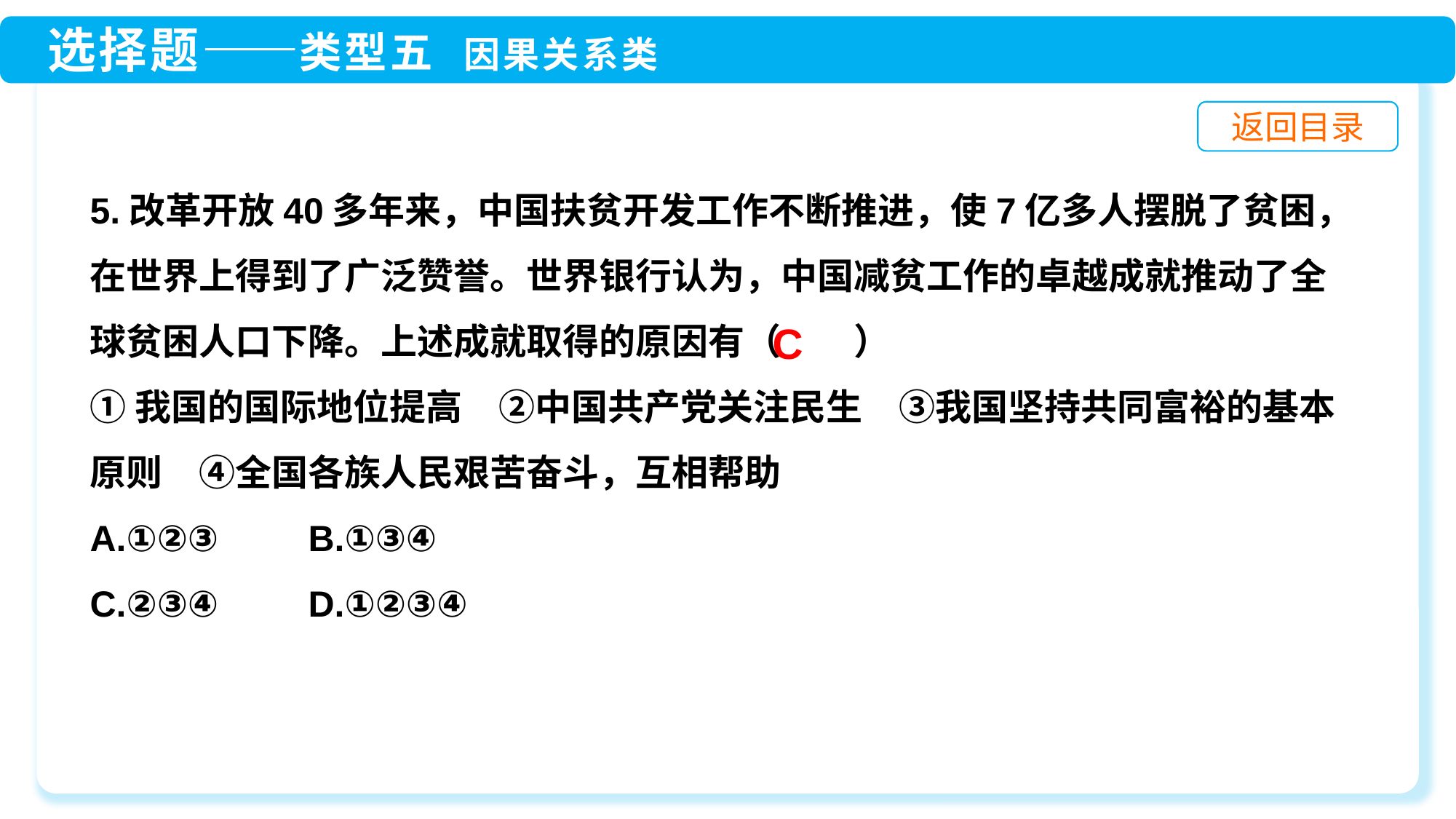

5.改革开放40多年来，中国扶贫开发工作不断推进，使7亿多人摆脱了贫困，在世界上得到了广泛赞誉。世界银行认为，中国减贫工作的卓越成就推动了全球贫困人口下降。上述成就取得的原因有（　　）
①我国的国际地位提高　②中国共产党关注民生　③我国坚持共同富裕的基本原则　④全国各族人民艰苦奋斗，互相帮助
A.①②③	B.①③④
C.②③④	D.①②③④
C